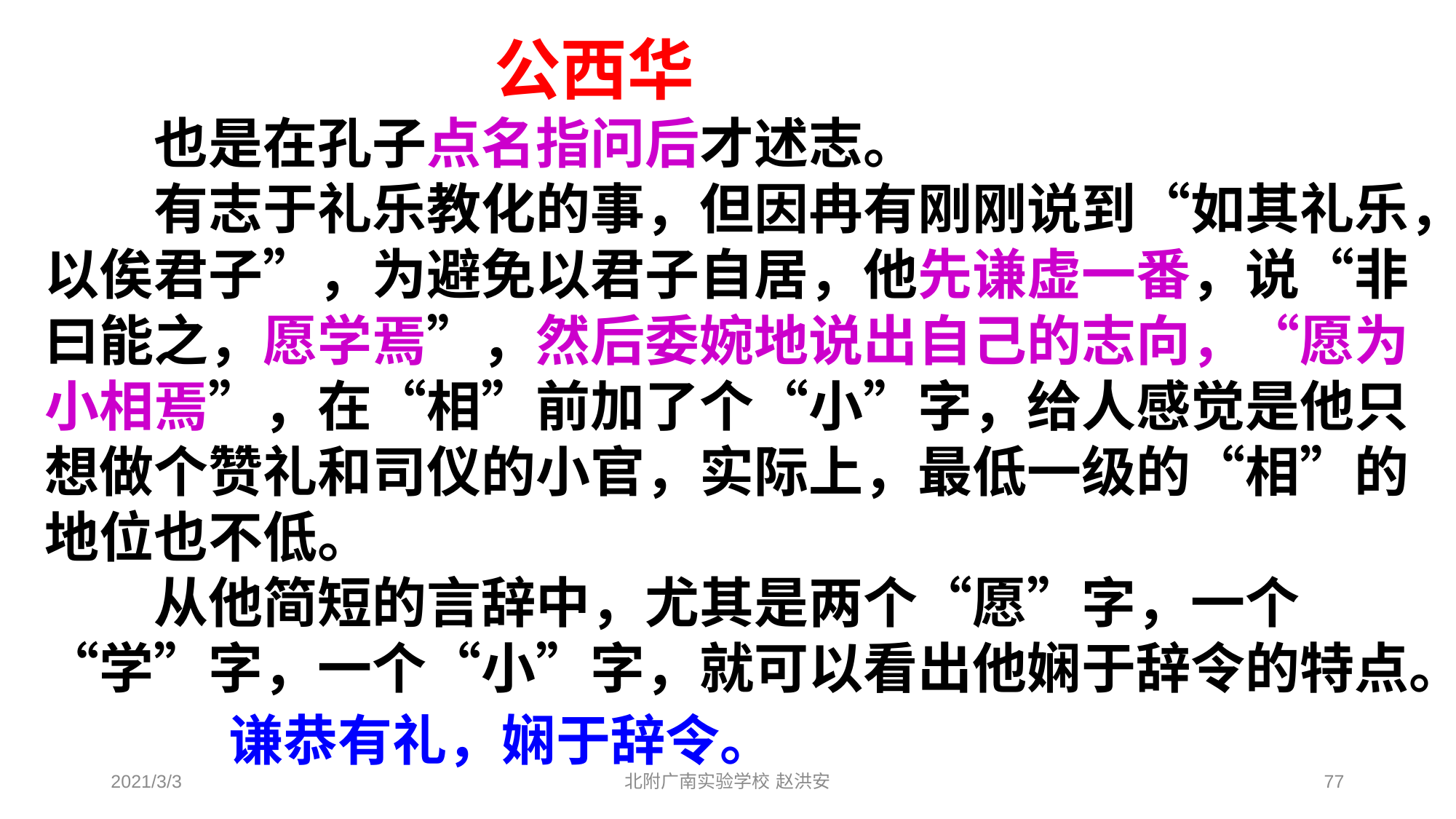

公西华
　　也是在孔子点名指问后才述志。
　　有志于礼乐教化的事，但因冉有刚刚说到“如其礼乐，以俟君子”，为避免以君子自居，他先谦虚一番，说“非曰能之，愿学焉”，然后委婉地说出自己的志向，“愿为小相焉”，在“相”前加了个“小”字，给人感觉是他只想做个赞礼和司仪的小官，实际上，最低一级的“相”的地位也不低。
　　从他简短的言辞中，尤其是两个“愿”字，一个“学”字，一个“小”字，就可以看出他娴于辞令的特点。
谦恭有礼，娴于辞令。
2021/3/3
北附广南实验学校 赵洪安
77